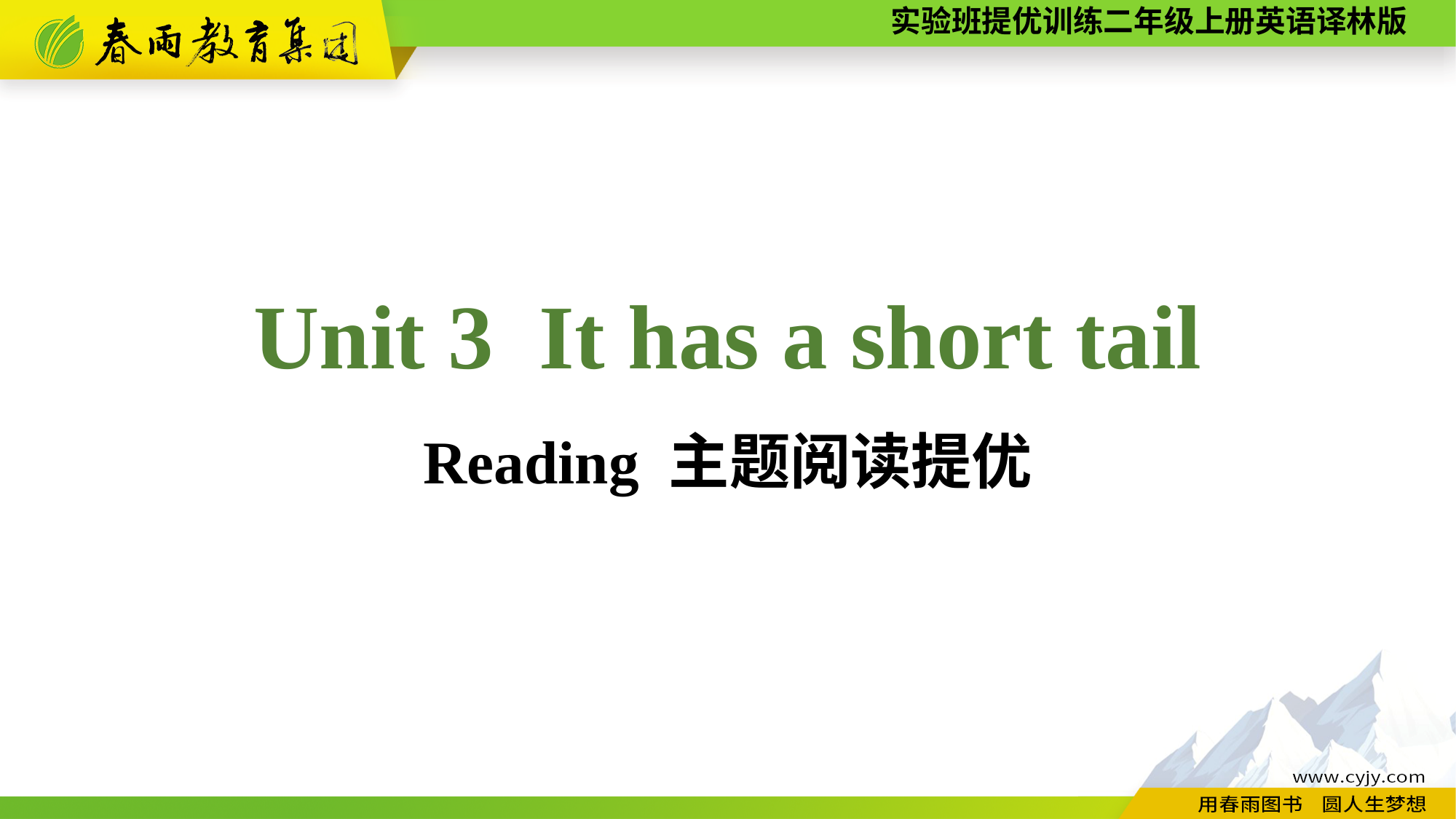

Unit 3  It has a short tail
Reading 主题阅读提优